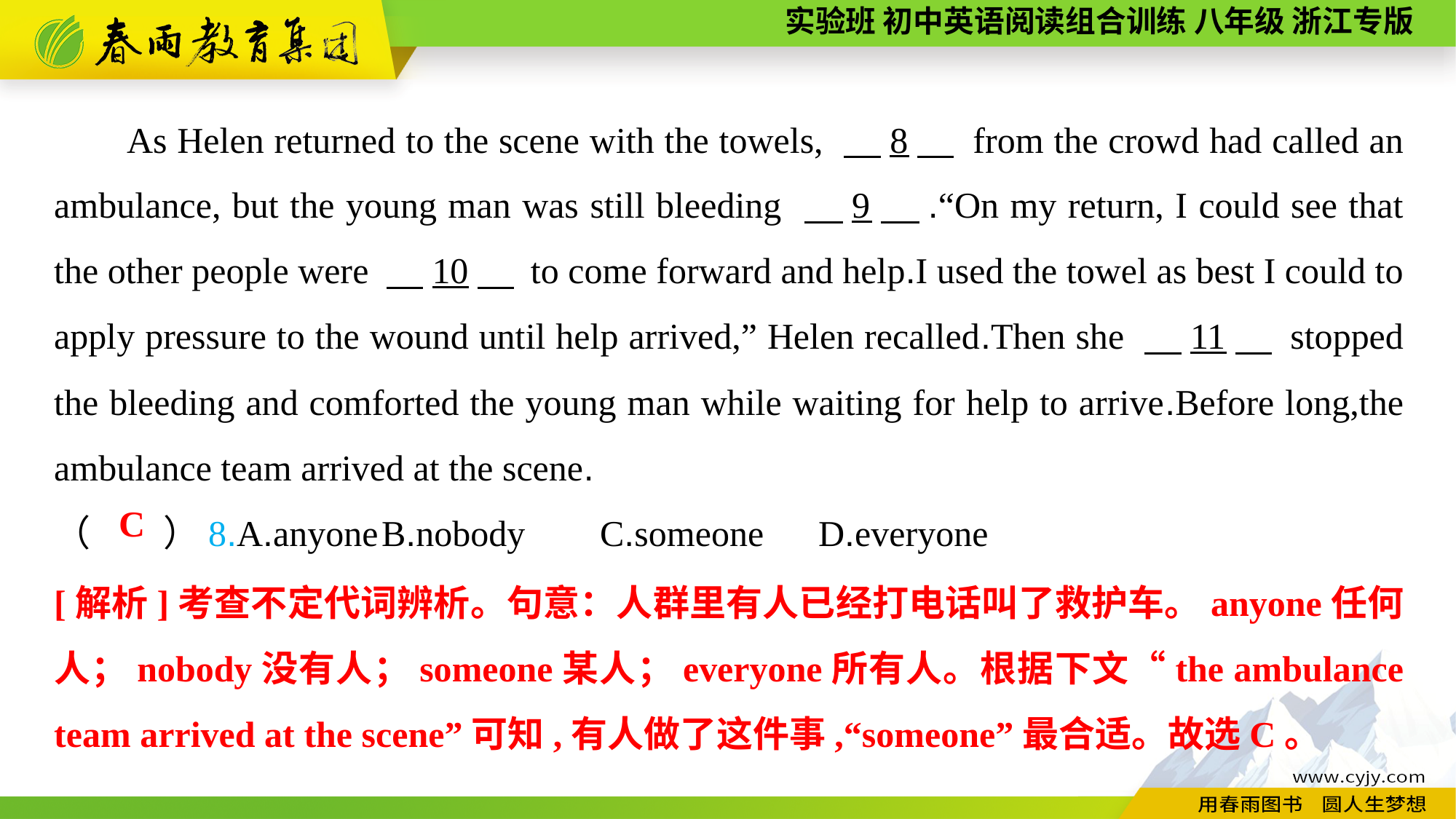

As Helen returned to the scene with the towels, 　8　 from the crowd had called an ambulance, but the young man was still bleeding 　9　.“On my return, I could see that the other people were 　10　 to come forward and help.I used the towel as best I could to apply pressure to the wound until help arrived,” Helen recalled.Then she 　11　 stopped the bleeding and comforted the young man while waiting for help to arrive.Before long,the ambulance team arrived at the scene.
（　　）8.A.anyone	B.nobody	C.someone	D.everyone
C
[解析]考查不定代词辨析。句意：人群里有人已经打电话叫了救护车。anyone任何人；nobody没有人；someone某人；everyone所有人。根据下文“the ambulance team arrived at the scene”可知,有人做了这件事,“someone”最合适。故选C。